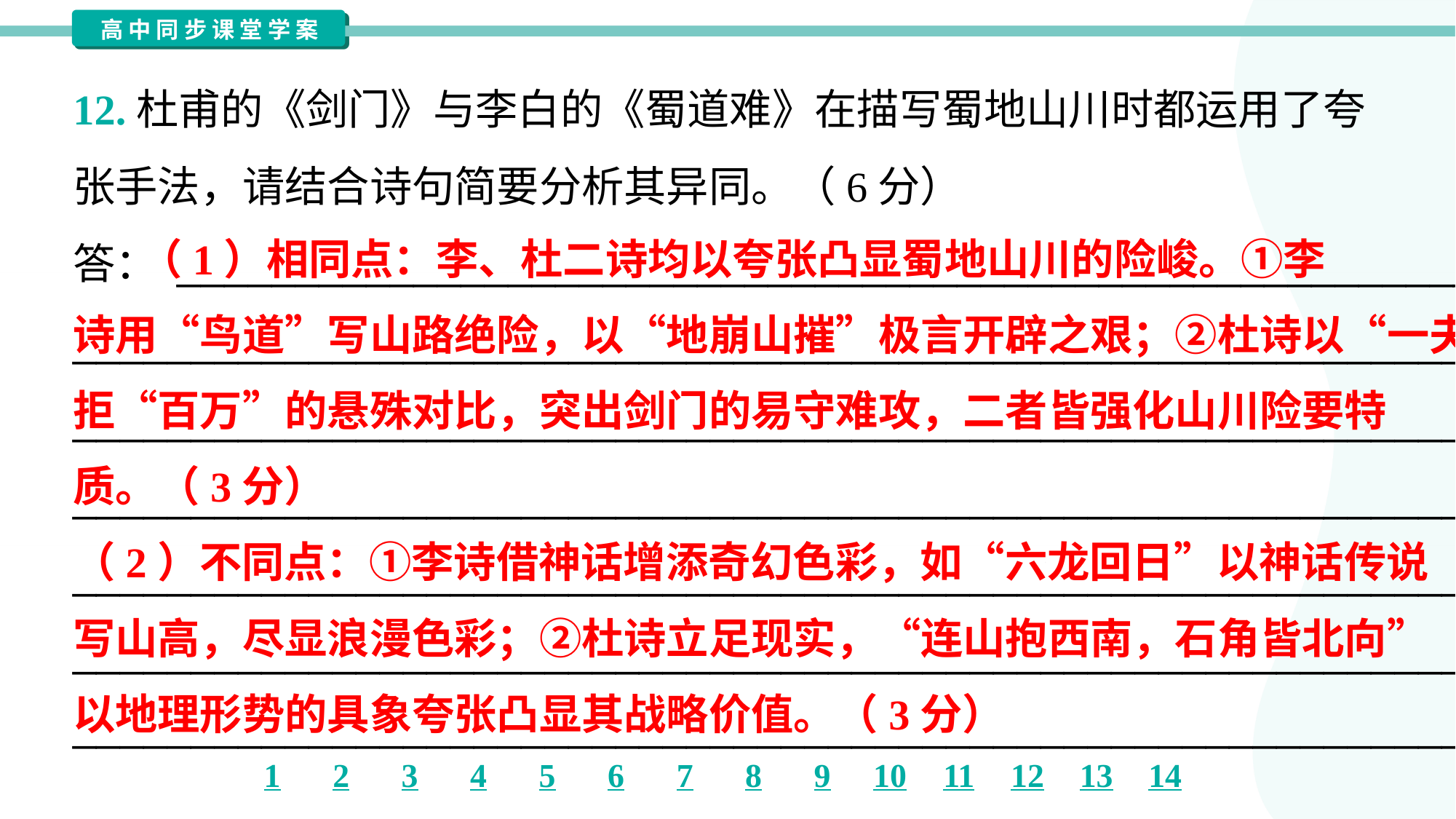

12.杜甫的《剑门》与李白的《蜀道难》在描写蜀地山川时都运用了夸
张手法，请结合诗句简要分析其异同。（6分）
答： ________________________________________________________
_____________________________________________________________
_____________________________________________________________
_____________________________________________________________
_____________________________________________________________
_____________________________________________________________
_____________________________________________________________
      （1）相同点：李、杜二诗均以夸张凸显蜀地山川的险峻。①李
诗用“鸟道”写山路绝险，以“地崩山摧”极言开辟之艰；②杜诗以“一夫”
拒“百万”的悬殊对比，突出剑门的易守难攻，二者皆强化山川险要特
质。（3分）
（2）不同点：①李诗借神话增添奇幻色彩，如“六龙回日”以神话传说
写山高，尽显浪漫色彩；②杜诗立足现实，“连山抱西南，石角皆北向”
以地理形势的具象夸张凸显其战略价值。（3分）